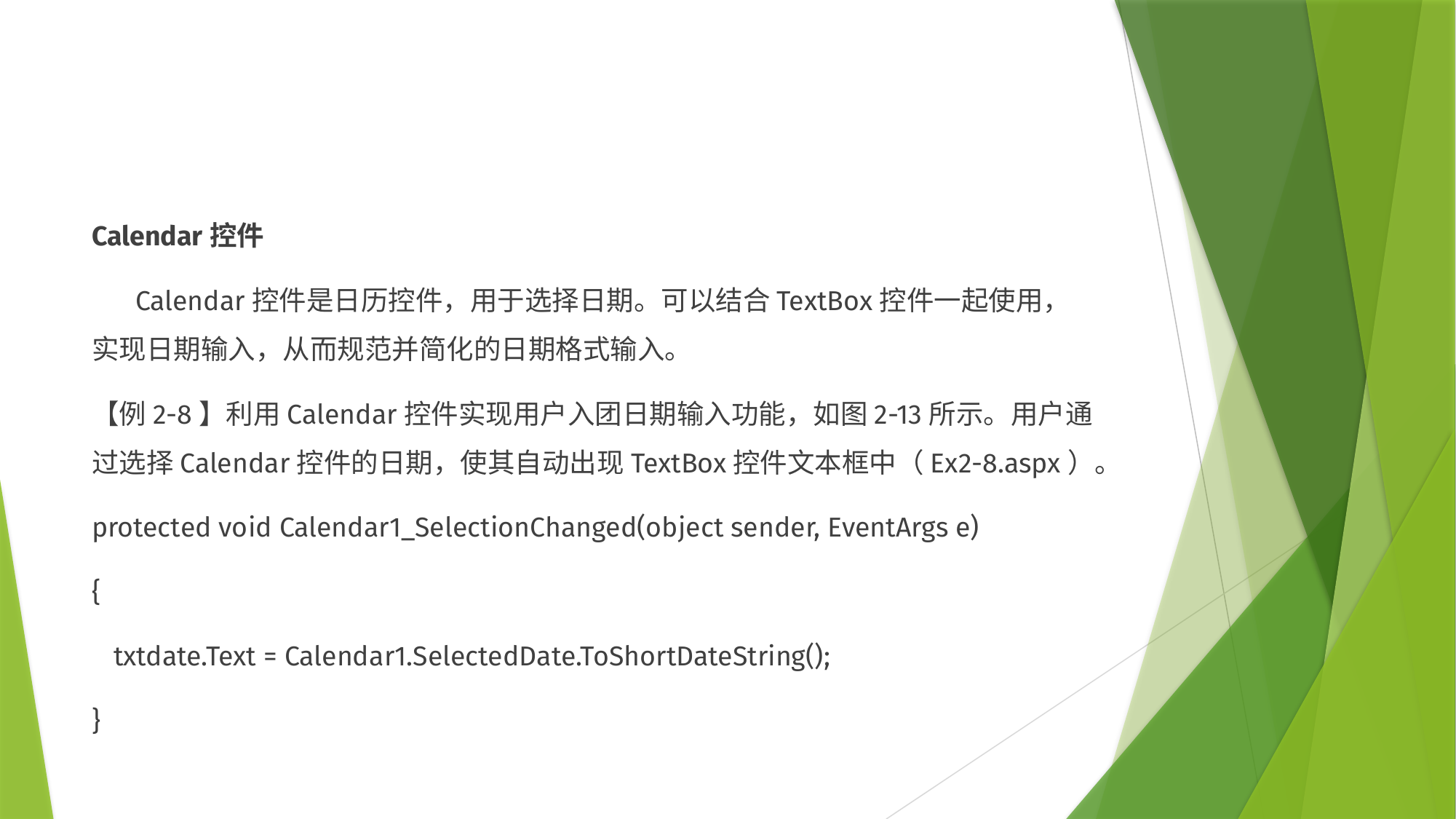

#
Calendar控件
      Calendar控件是日历控件，用于选择日期。可以结合TextBox控件一起使用，实现日期输入，从而规范并简化的日期格式输入。
【例2-8】利用Calendar控件实现用户入团日期输入功能，如图2-13所示。用户通过选择Calendar控件的日期，使其自动出现TextBox控件文本框中（Ex2-8.aspx）。
protected void Calendar1_SelectionChanged(object sender, EventArgs e)
{
   txtdate.Text = Calendar1.SelectedDate.ToShortDateString();
}